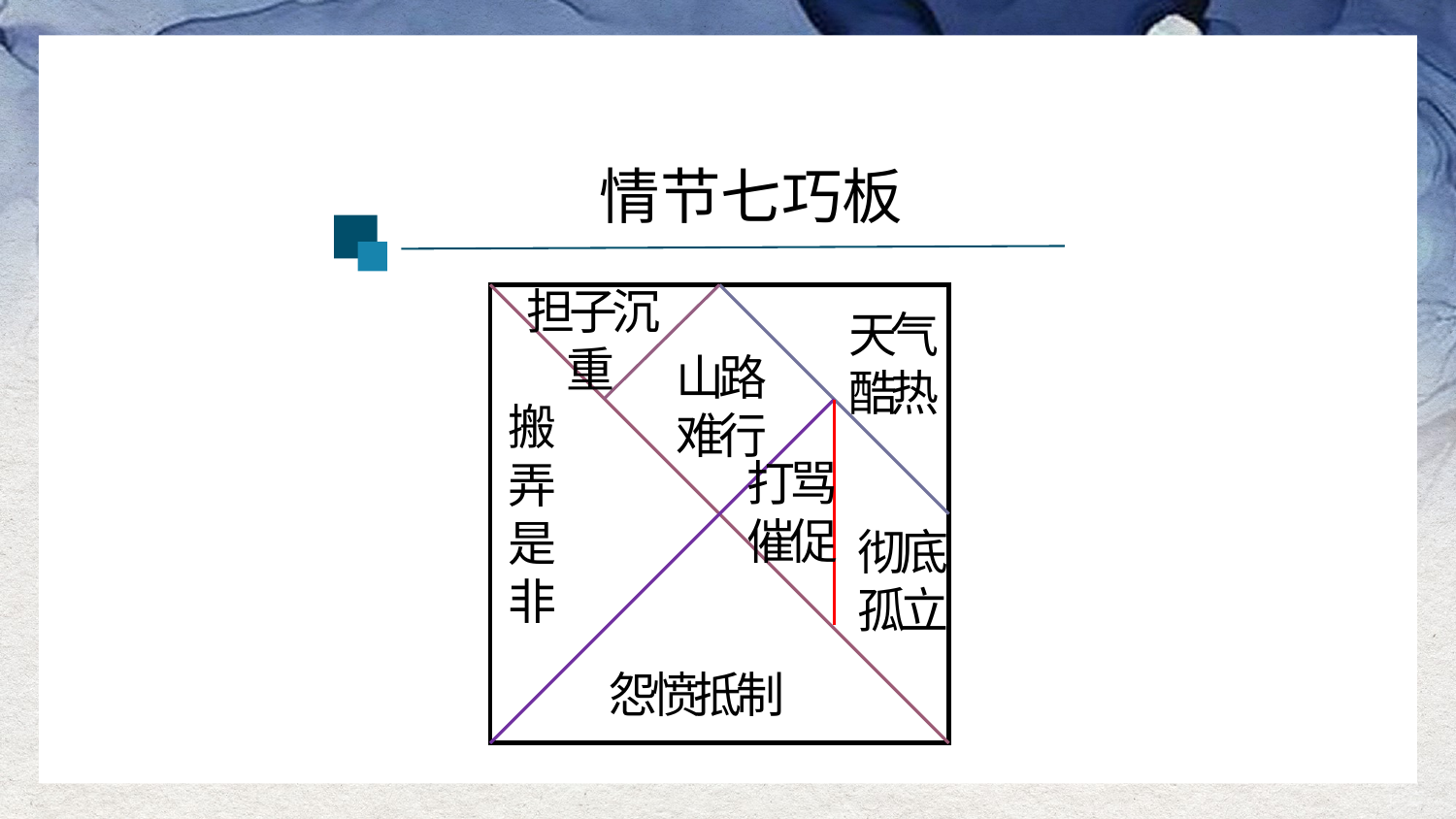

情节七巧板

担子沉重

天气酷热
山路难行
搬弄是非
打骂
催促
彻底孤立
怨愤抵制